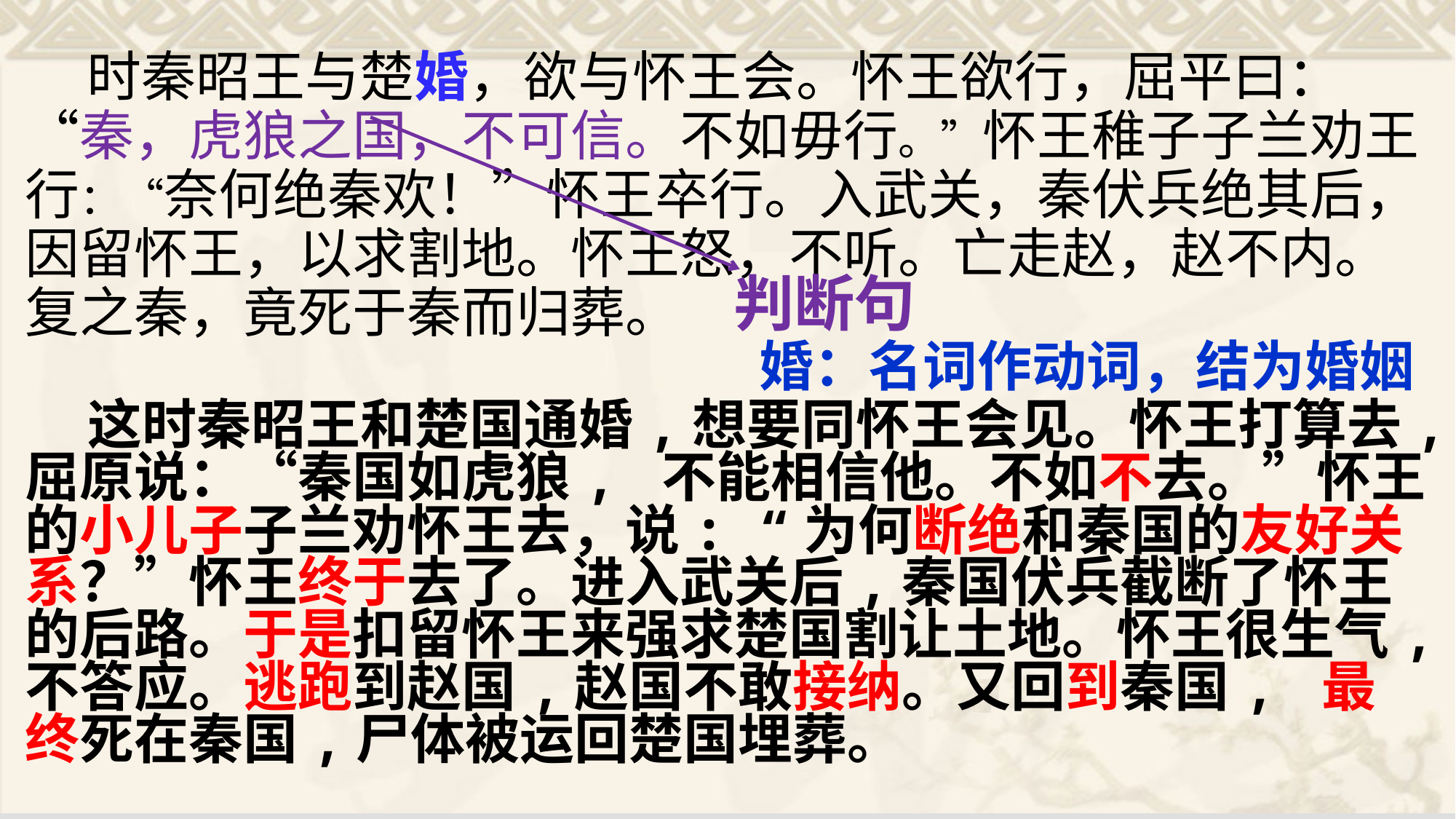

时秦昭王与楚婚，欲与怀王会。怀王欲行，屈平曰：“秦，虎狼之国，不可信。不如毋行。”怀王稚子子兰劝王行：“奈何绝秦欢！”怀王卒行。入武关，秦伏兵绝其后，因留怀王，以求割地。怀王怒，不听。亡走赵，赵不内。复之秦，竟死于秦而归葬。

    这时秦昭王和楚国通婚,想要同怀王会见。怀王打算去,屈原说：“秦国如虎狼, 不能相信他。不如不去。”怀王的小儿子子兰劝怀王去，说: “为何断绝和秦国的友好关系？”怀王终于去了。进入武关后,秦国伏兵截断了怀王的后路。于是扣留怀王来强求楚国割让土地。怀王很生气,不答应。逃跑到赵国,赵国不敢接纳。又回到秦国, 最终死在秦国,尸体被运回楚国埋葬。
判断句
婚：名词作动词，结为婚姻